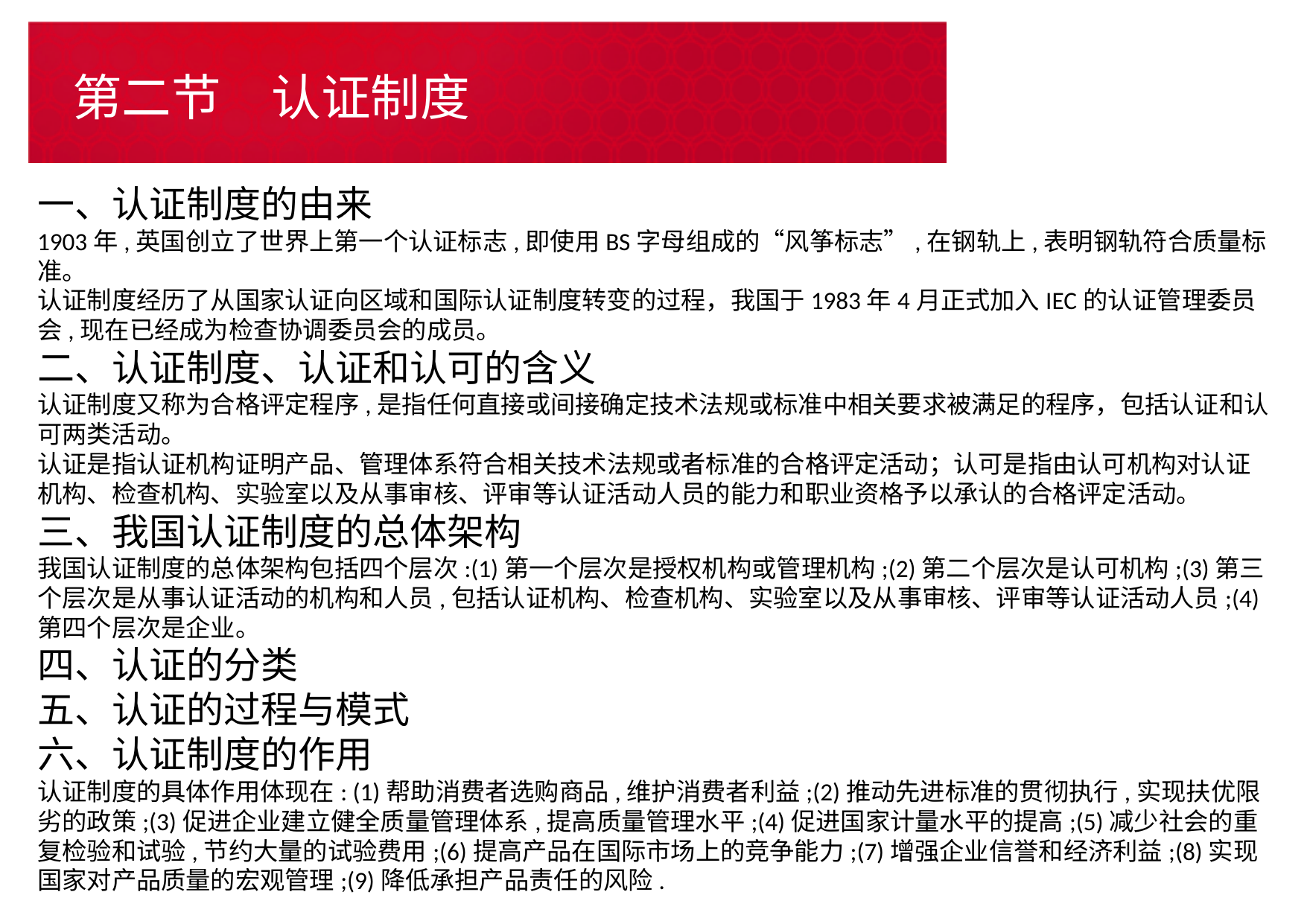

# 第二节　认证制度
一、认证制度的由来
1903年,英国创立了世界上第一个认证标志,即使用BS字母组成的“风筝标志”,在钢轨上,表明钢轨符合质量标准。
认证制度经历了从国家认证向区域和国际认证制度转变的过程，我国于1983年4月正式加入IEC的认证管理委员会,现在已经成为检查协调委员会的成员。
二、认证制度、认证和认可的含义
认证制度又称为合格评定程序,是指任何直接或间接确定技术法规或标准中相关要求被满足的程序，包括认证和认可两类活动。
认证是指认证机构证明产品、管理体系符合相关技术法规或者标准的合格评定活动；认可是指由认可机构对认证机构、检查机构、实验室以及从事审核、评审等认证活动人员的能力和职业资格予以承认的合格评定活动。
三、我国认证制度的总体架构
我国认证制度的总体架构包括四个层次:(1)第一个层次是授权机构或管理机构;(2)第二个层次是认可机构;(3)第三个层次是从事认证活动的机构和人员,包括认证机构、检查机构、实验室以及从事审核、评审等认证活动人员;(4)第四个层次是企业。
四、认证的分类
五、认证的过程与模式
六、认证制度的作用
认证制度的具体作用体现在: (1)帮助消费者选购商品,维护消费者利益;(2)推动先进标准的贯彻执行,实现扶优限劣的政策;(3)促进企业建立健全质量管理体系,提高质量管理水平;(4)促进国家计量水平的提高;(5)减少社会的重复检验和试验,节约大量的试验费用;(6)提高产品在国际市场上的竞争能力;(7)增强企业信誉和经济利益;(8)实现国家对产品质量的宏观管理;(9)降低承担产品责任的风险.